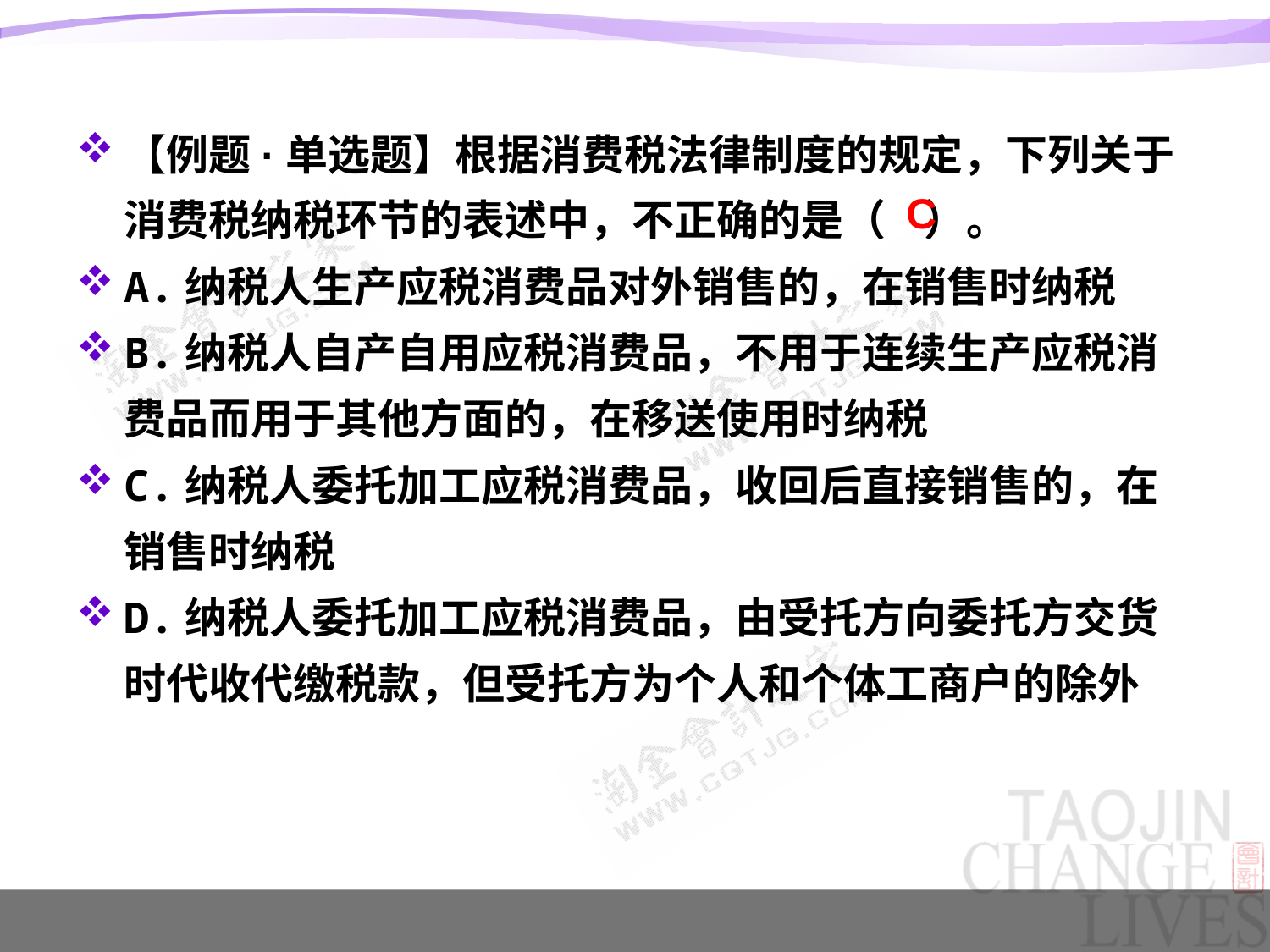

#
【例题·单选题】根据消费税法律制度的规定，下列关于消费税纳税环节的表述中，不正确的是（    ）。
A.纳税人生产应税消费品对外销售的，在销售时纳税
B.纳税人自产自用应税消费品，不用于连续生产应税消费品而用于其他方面的，在移送使用时纳税
C.纳税人委托加工应税消费品，收回后直接销售的，在销售时纳税
D.纳税人委托加工应税消费品，由受托方向委托方交货时代收代缴税款，但受托方为个人和个体工商户的除外

C